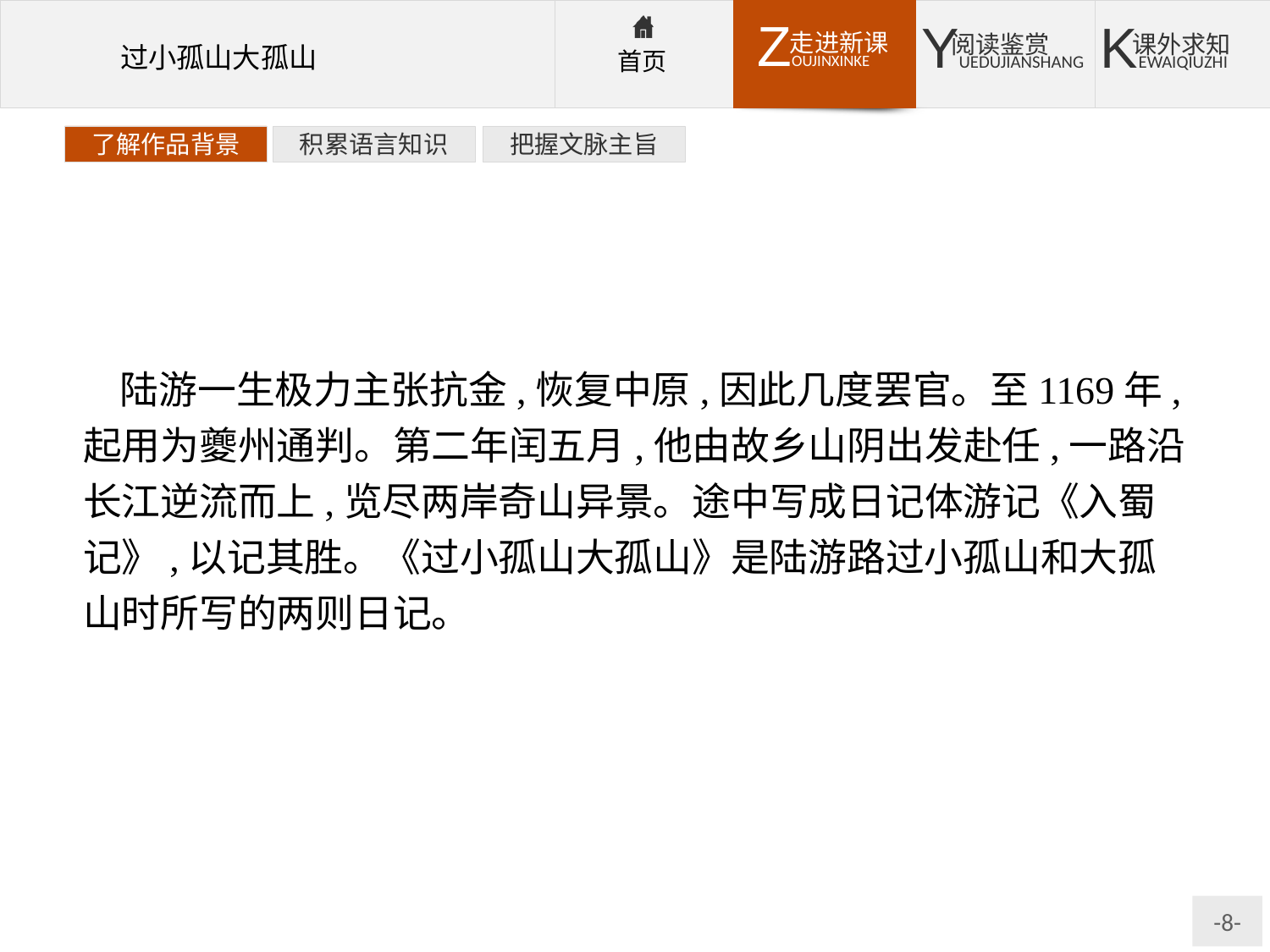

了解作品背景
积累语言知识
把握文脉主旨
陆游一生极力主张抗金,恢复中原,因此几度罢官。至1169年,起用为夔州通判。第二年闰五月,他由故乡山阴出发赴任,一路沿长江逆流而上,览尽两岸奇山异景。途中写成日记体游记《入蜀记》,以记其胜。《过小孤山大孤山》是陆游路过小孤山和大孤山时所写的两则日记。